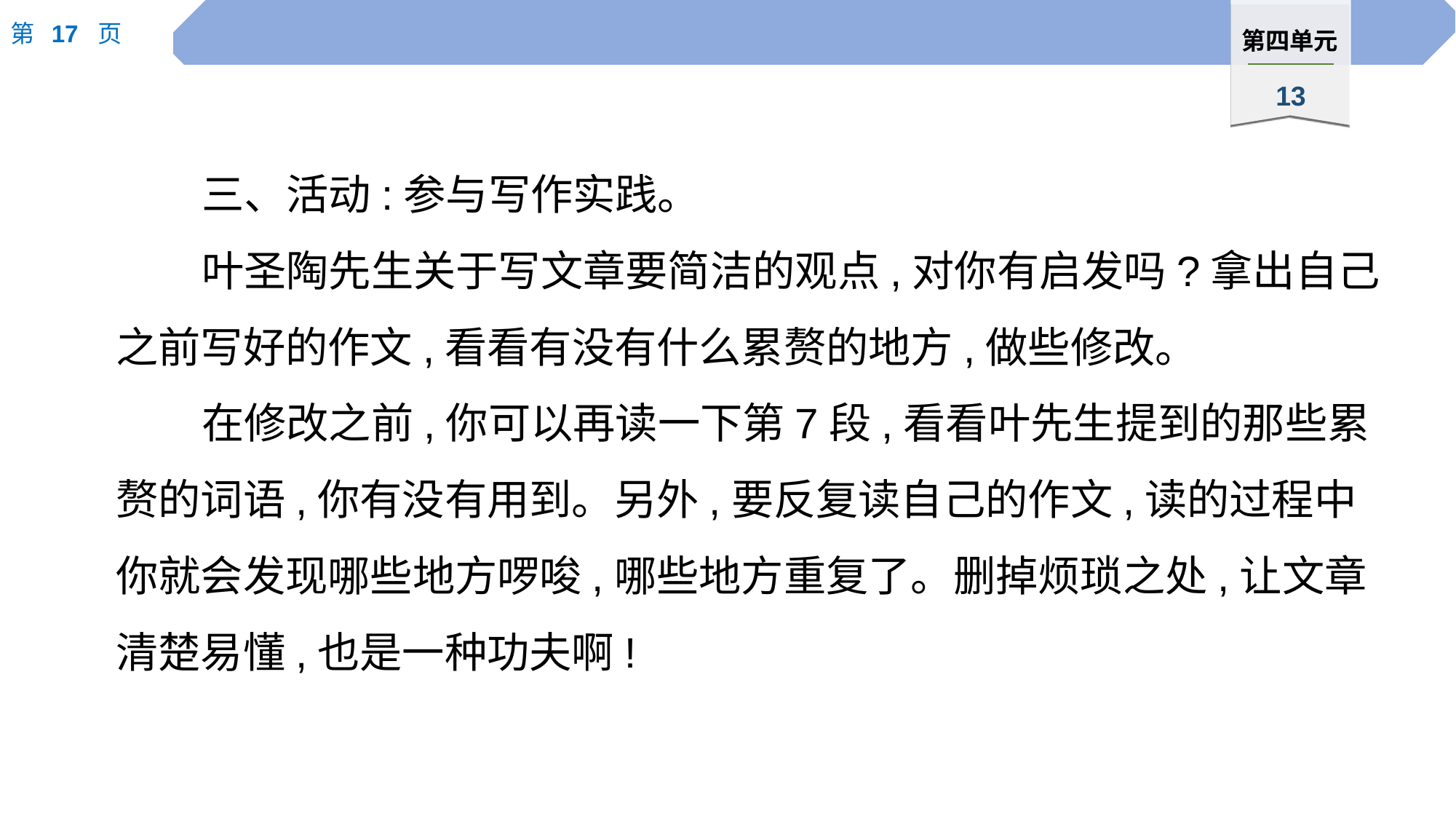

三、活动:参与写作实践。
叶圣陶先生关于写文章要简洁的观点,对你有启发吗?拿出自己之前写好的作文,看看有没有什么累赘的地方,做些修改。
在修改之前,你可以再读一下第7段,看看叶先生提到的那些累赘的词语,你有没有用到。另外,要反复读自己的作文,读的过程中你就会发现哪些地方啰唆,哪些地方重复了。删掉烦琐之处,让文章清楚易懂,也是一种功夫啊!